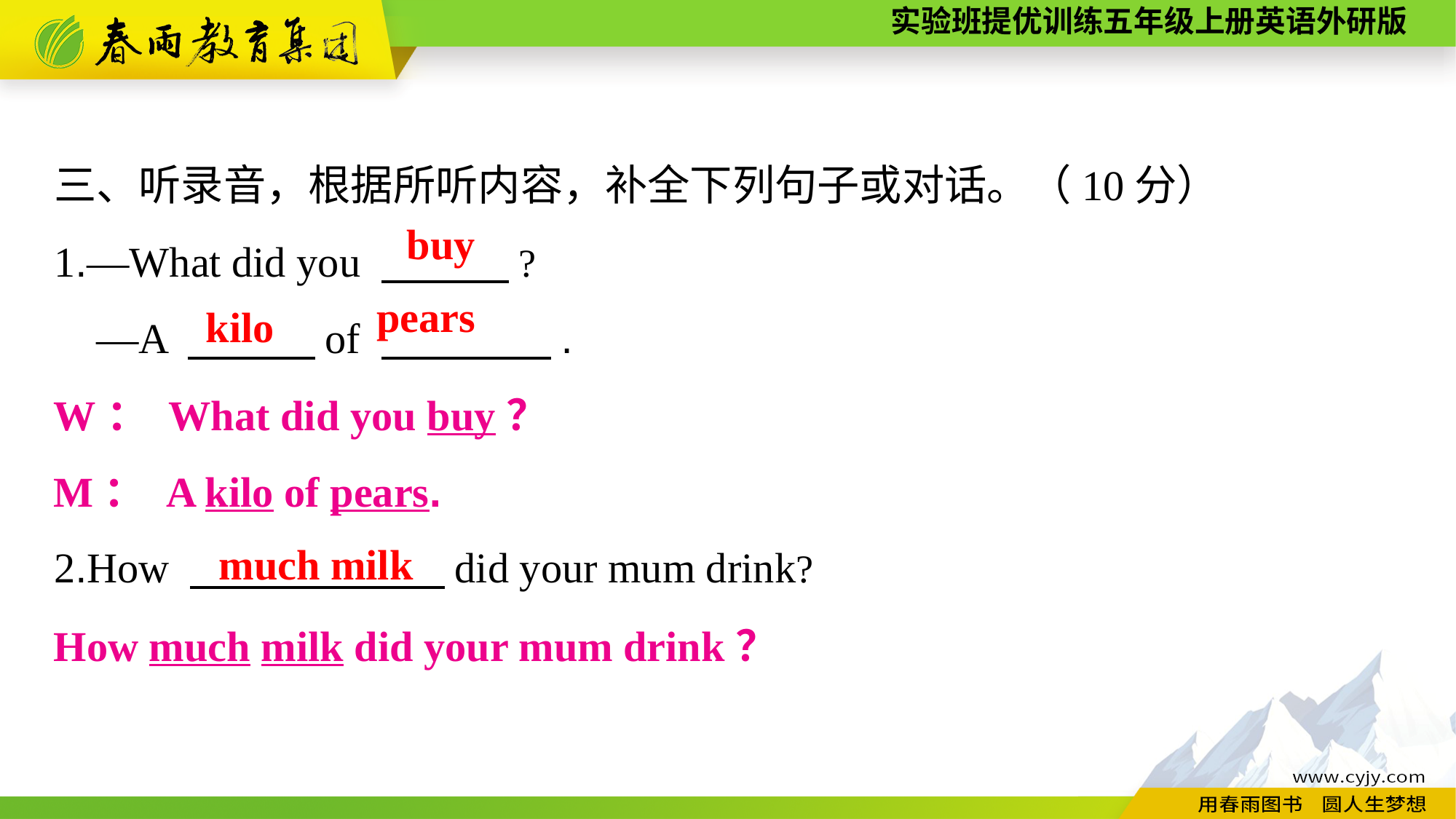

三、听录音，根据所听内容，补全下列句子或对话。（10分）
1.—What did you 　　　?
    —A 　　　of 　　　　.

2.How 　　　　　　did your mum drink?
buy
pears
kilo
W： What did you buy？
M： A kilo of pears.
much milk
How much milk did your mum drink？